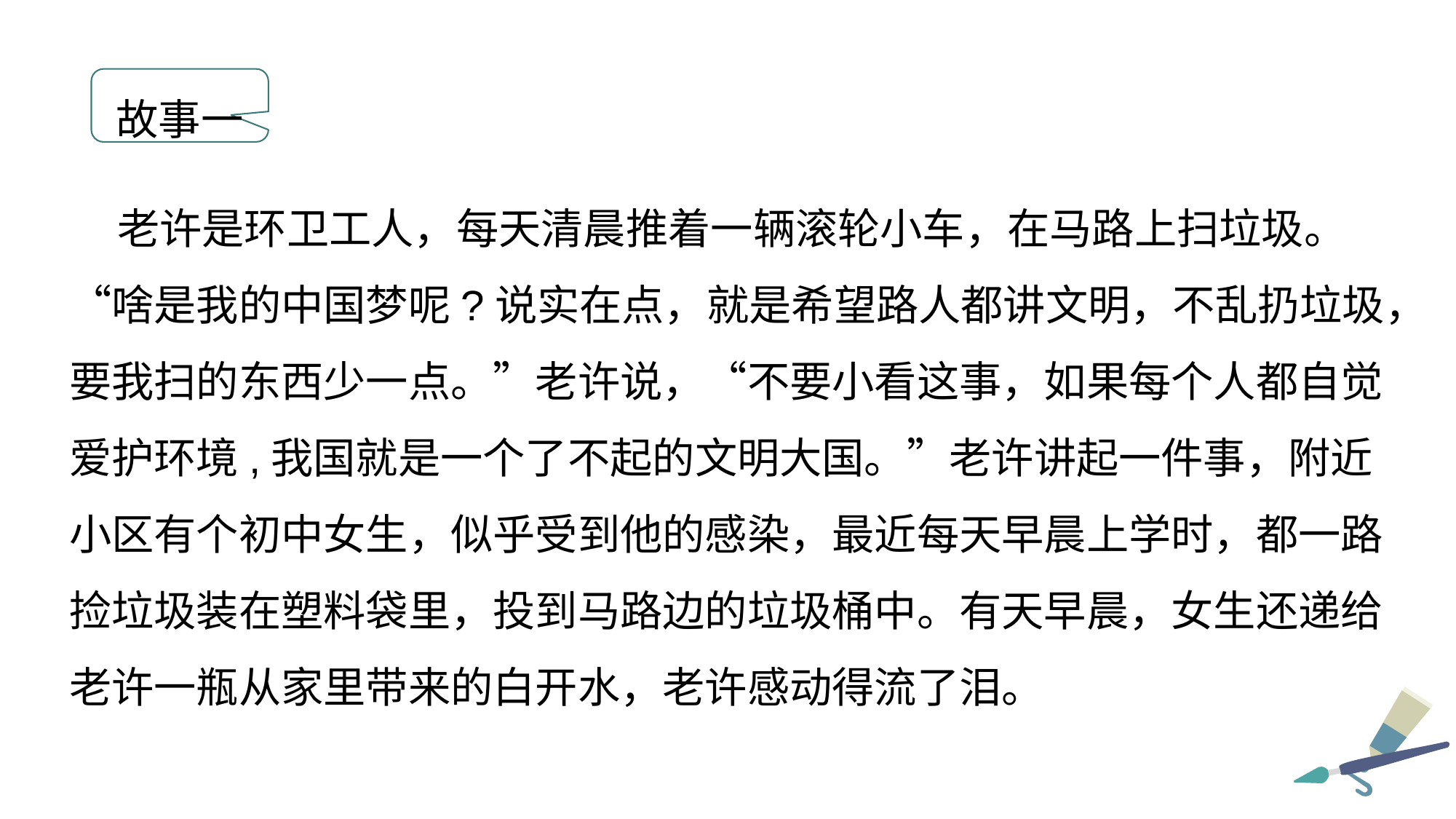

故事一
    老许是环卫工人，每天清晨推着一辆滚轮小车，在马路上扫垃圾。“啥是我的中国梦呢?说实在点，就是希望路人都讲文明，不乱扔垃圾，要我扫的东西少一点。”老许说，“不要小看这事，如果每个人都自觉爱护环境,我国就是一个了不起的文明大国。”老许讲起一件事，附近小区有个初中女生，似乎受到他的感染，最近每天早晨上学时，都一路捡垃圾装在塑料袋里，投到马路边的垃圾桶中。有天早晨，女生还递给老许一瓶从家里带来的白开水，老许感动得流了泪。